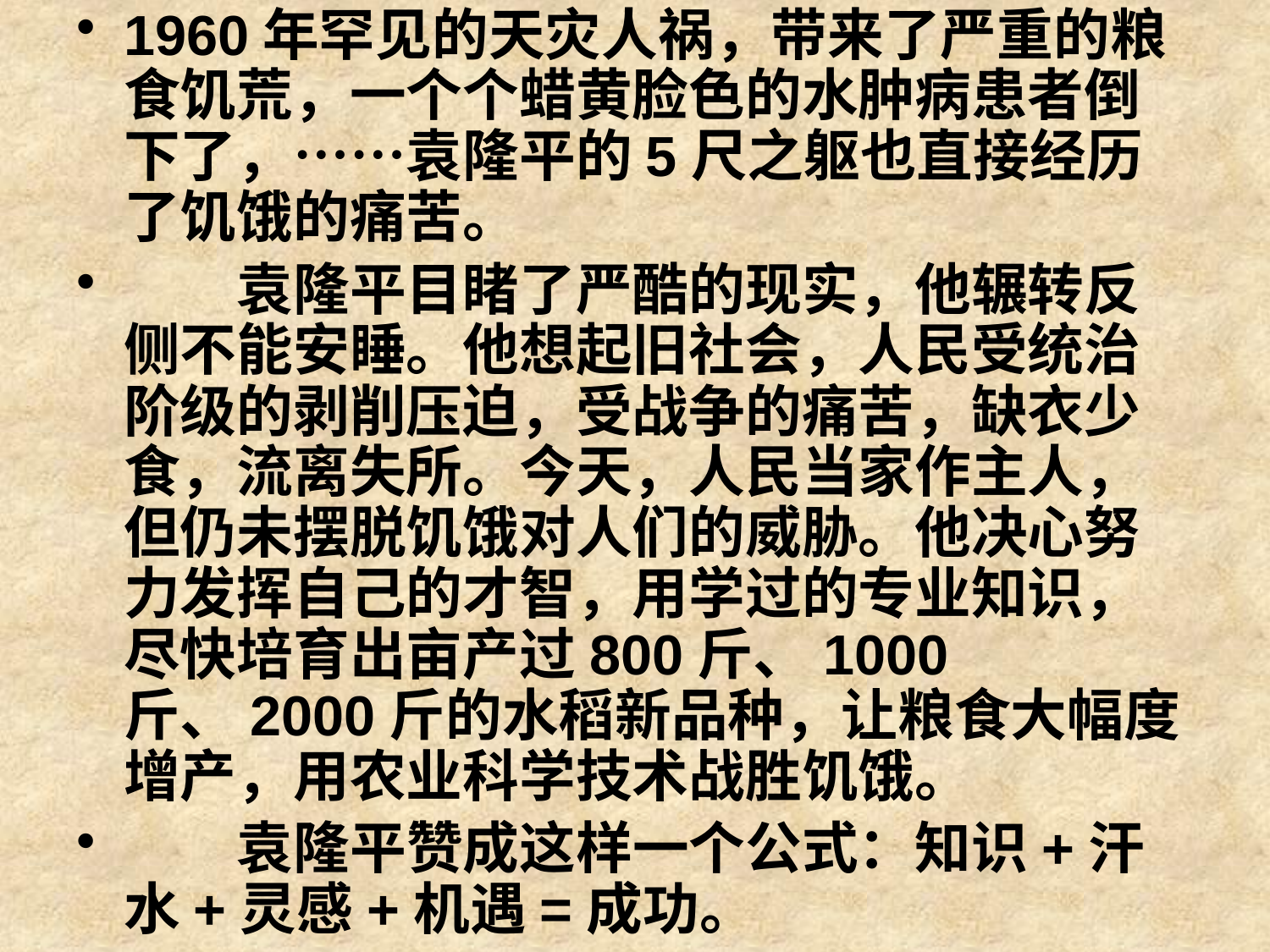

1960年罕见的天灾人祸，带来了严重的粮食饥荒，一个个蜡黄脸色的水肿病患者倒下了，……袁隆平的5尺之躯也直接经历了饥饿的痛苦。
　　袁隆平目睹了严酷的现实，他辗转反侧不能安睡。他想起旧社会，人民受统治阶级的剥削压迫，受战争的痛苦，缺衣少食，流离失所。今天，人民当家作主人，但仍未摆脱饥饿对人们的威胁。他决心努力发挥自己的才智，用学过的专业知识，尽快培育出亩产过800斤、1000斤、2000斤的水稻新品种，让粮食大幅度增产，用农业科学技术战胜饥饿。
　　袁隆平赞成这样一个公式：知识+汗水+灵感+机遇=成功。